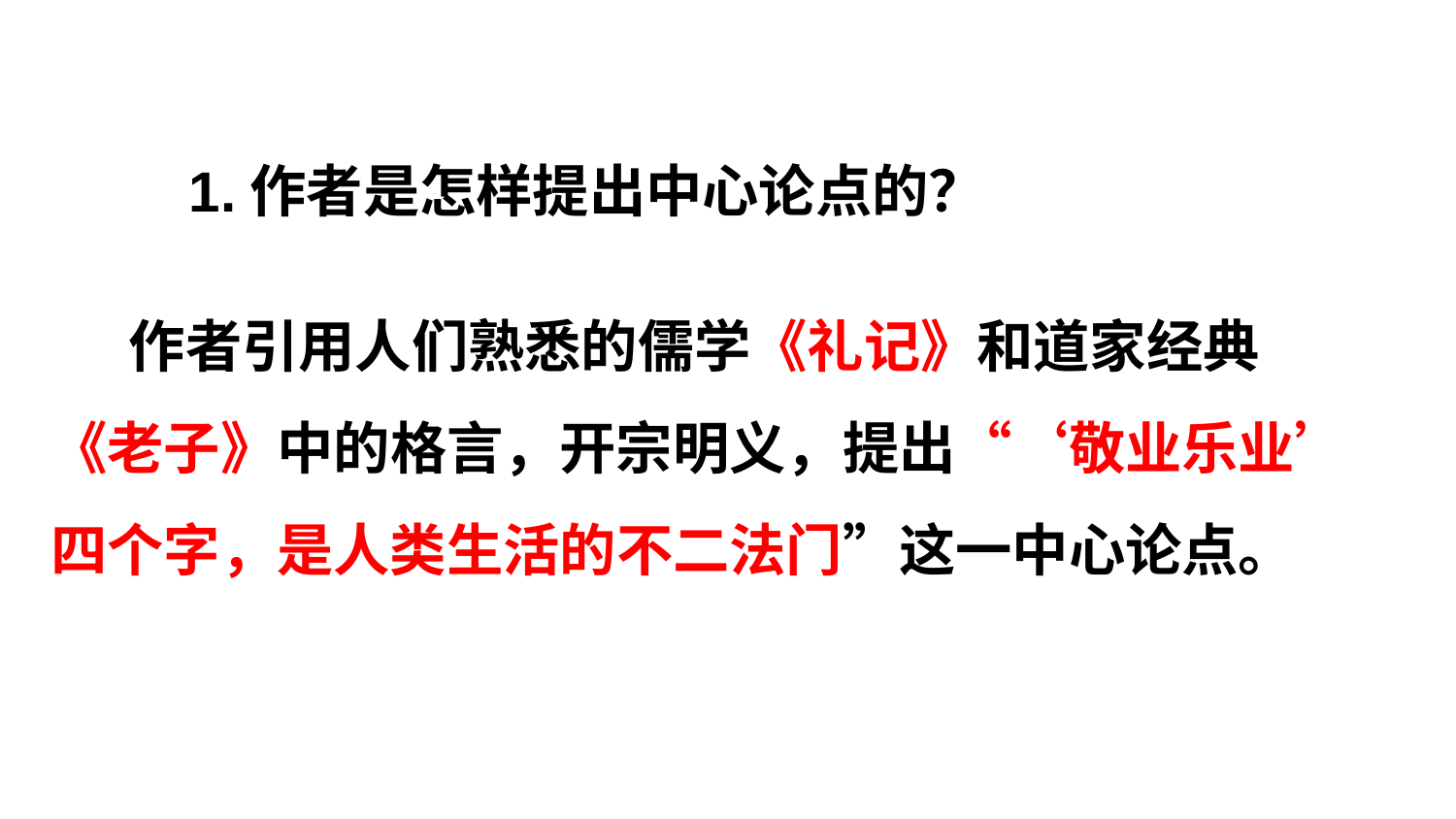

1.作者是怎样提出中心论点的？
     作者引用人们熟悉的儒学《礼记》和道家经典《老子》中的格言，开宗明义，提出“‘敬业乐业’四个字，是人类生活的不二法门”这一中心论点。